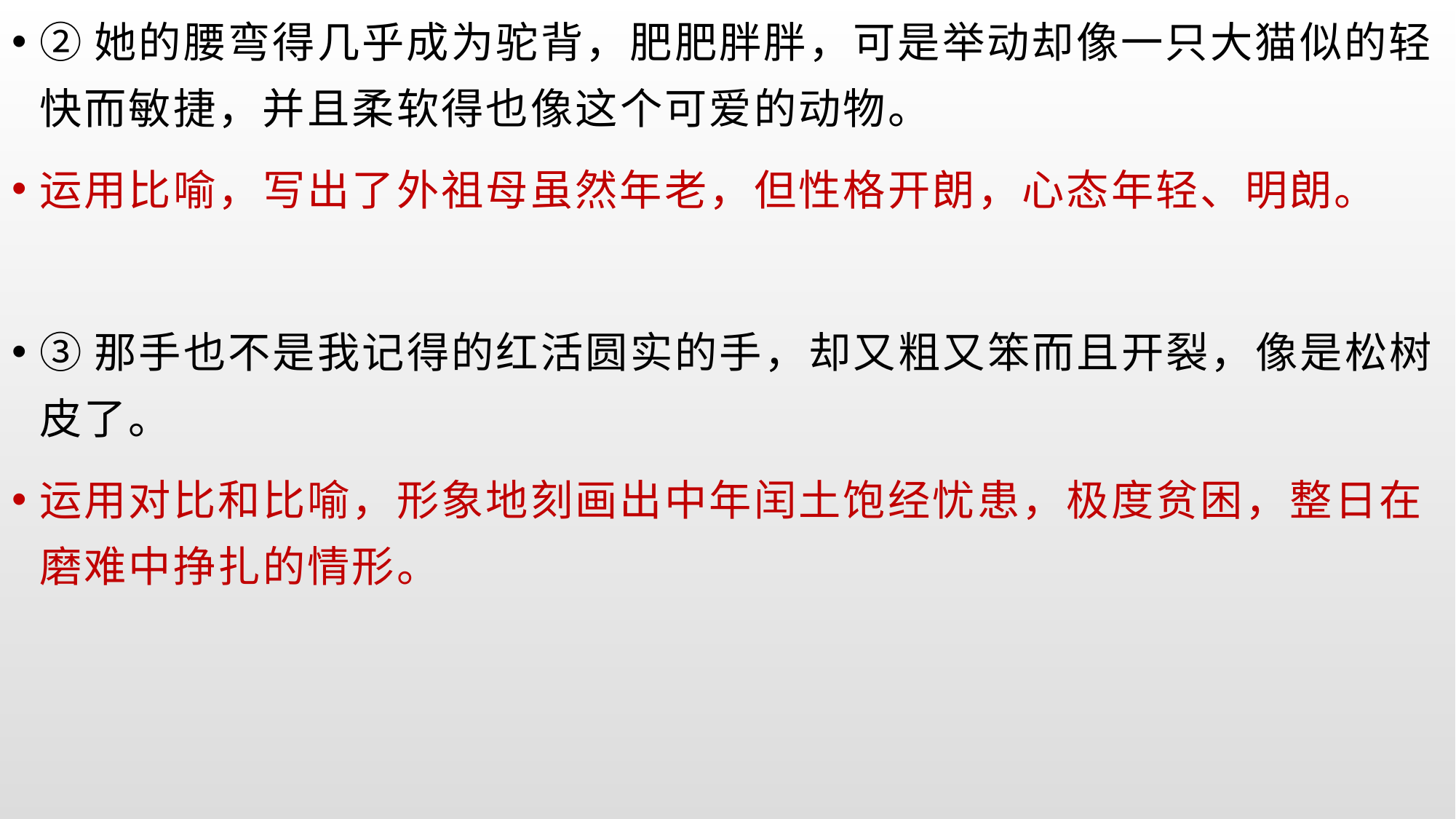

②她的腰弯得几乎成为驼背，肥肥胖胖，可是举动却像一只大猫似的轻快而敏捷，并且柔软得也像这个可爱的动物。
运用比喻，写出了外祖母虽然年老，但性格开朗，心态年轻、明朗。

③那手也不是我记得的红活圆实的手，却又粗又笨而且开裂，像是松树皮了。
运用对比和比喻，形象地刻画出中年闰土饱经忧患，极度贫困，整日在磨难中挣扎的情形。